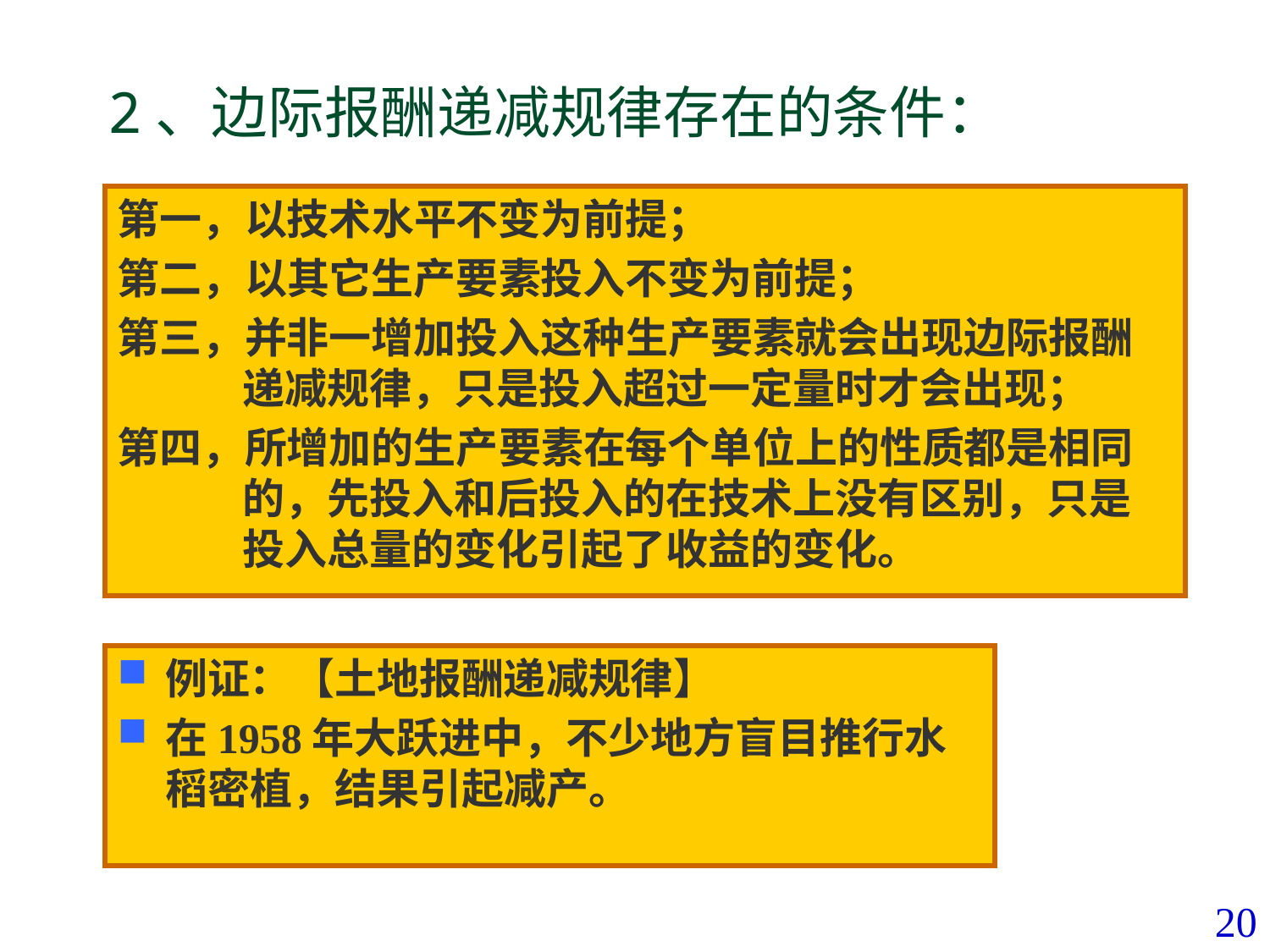

# 2、边际报酬递减规律存在的条件：
第一，以技术水平不变为前提；
第二，以其它生产要素投入不变为前提；
第三，并非一增加投入这种生产要素就会出现边际报酬递减规律，只是投入超过一定量时才会出现；
第四，所增加的生产要素在每个单位上的性质都是相同的，先投入和后投入的在技术上没有区别，只是投入总量的变化引起了收益的变化。
例证：【土地报酬递减规律】
在1958年大跃进中，不少地方盲目推行水稻密植，结果引起减产。
20